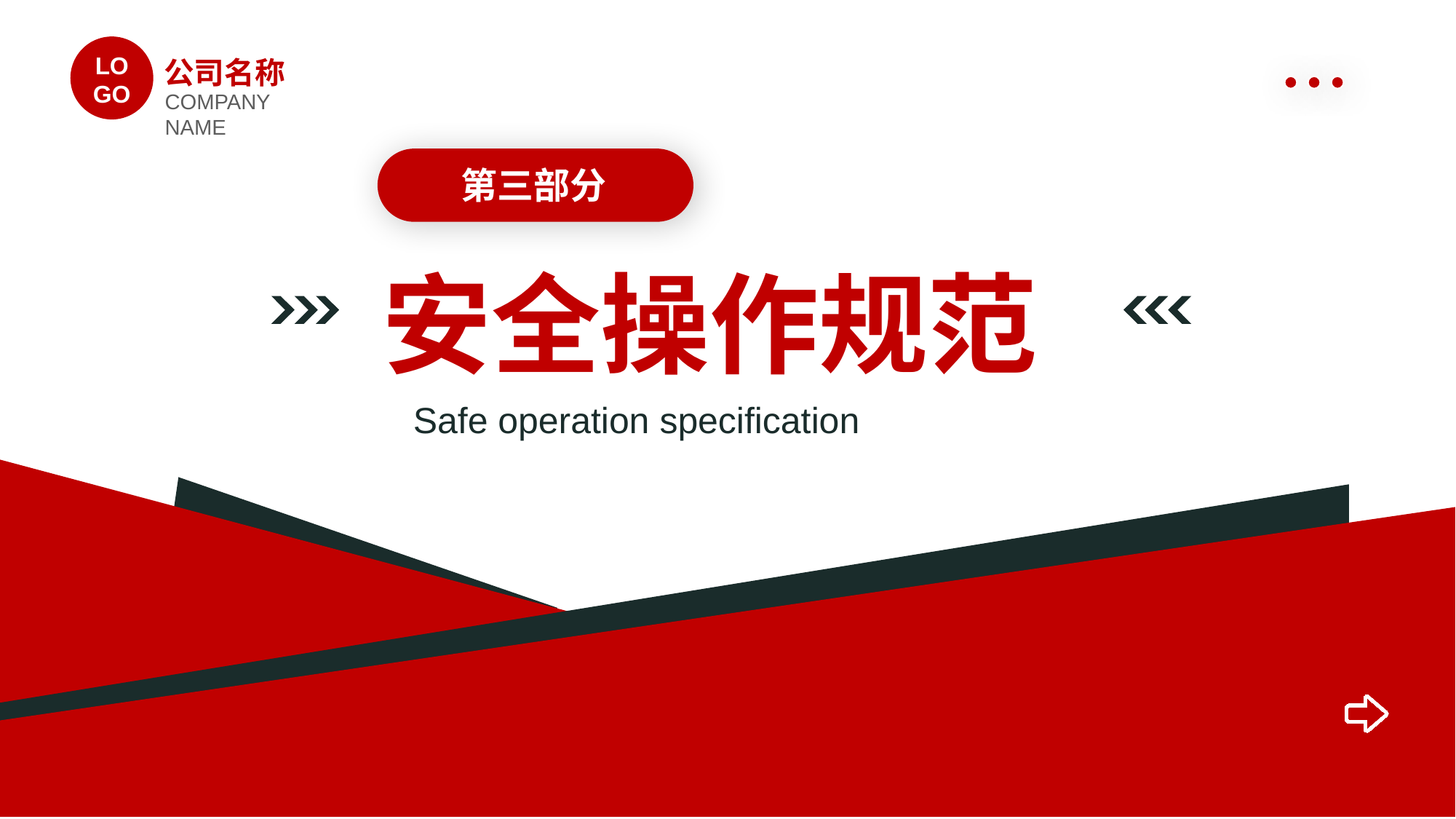

LO
GO
公司名称
COMPANY NAME

第三部分
安全操作规范

Safe operation specification